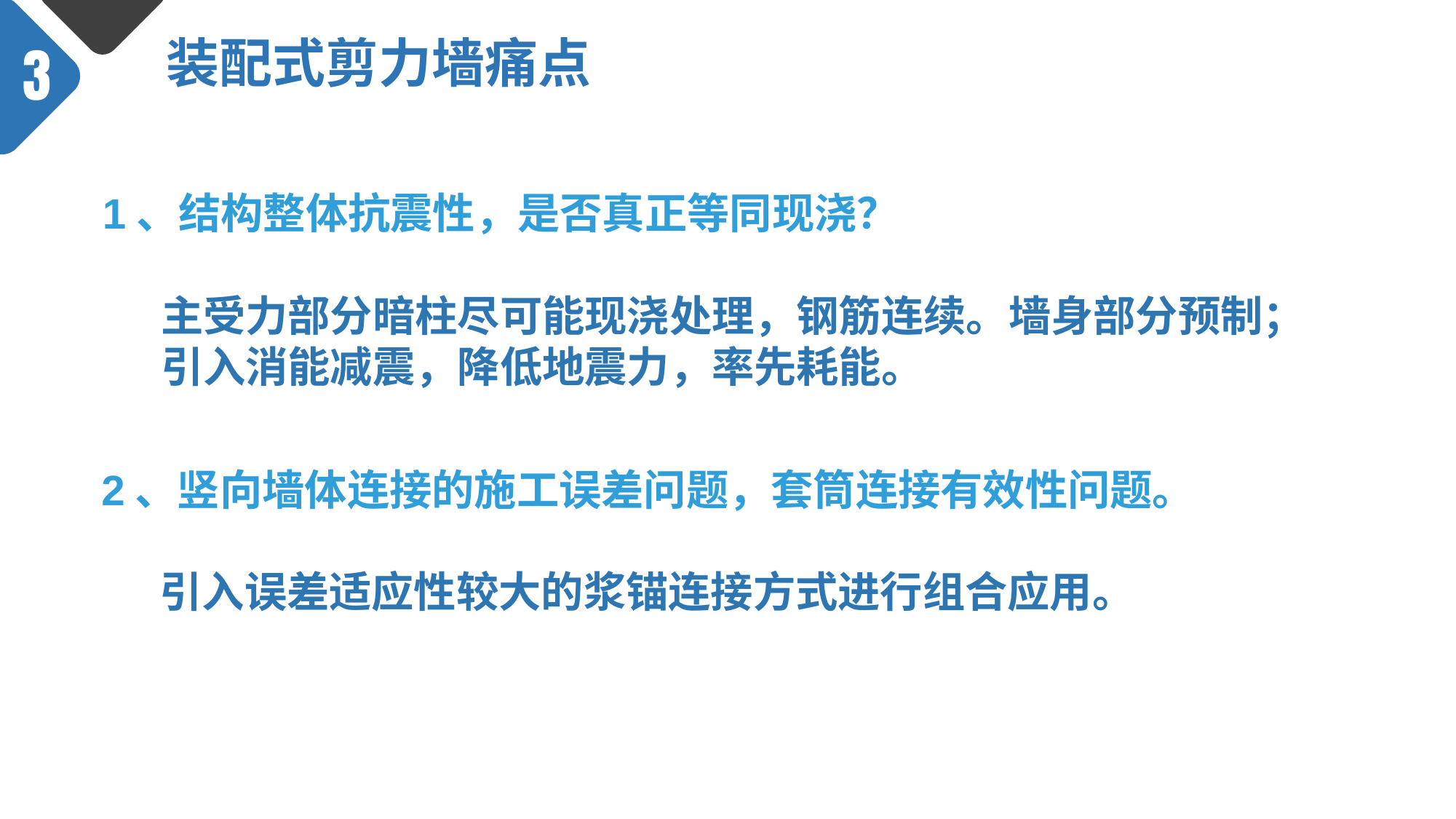

装配式剪力墙痛点

3

1、结构整体抗震性，是否真正等同现浇？

     主受力部分暗柱尽可能现浇处理，钢筋连续。墙身部分预制；
     引入消能减震，降低地震力，率先耗能。

2、竖向墙体连接的施工误差问题，套筒连接有效性问题。

     引入误差适应性较大的浆锚连接方式进行组合应用。